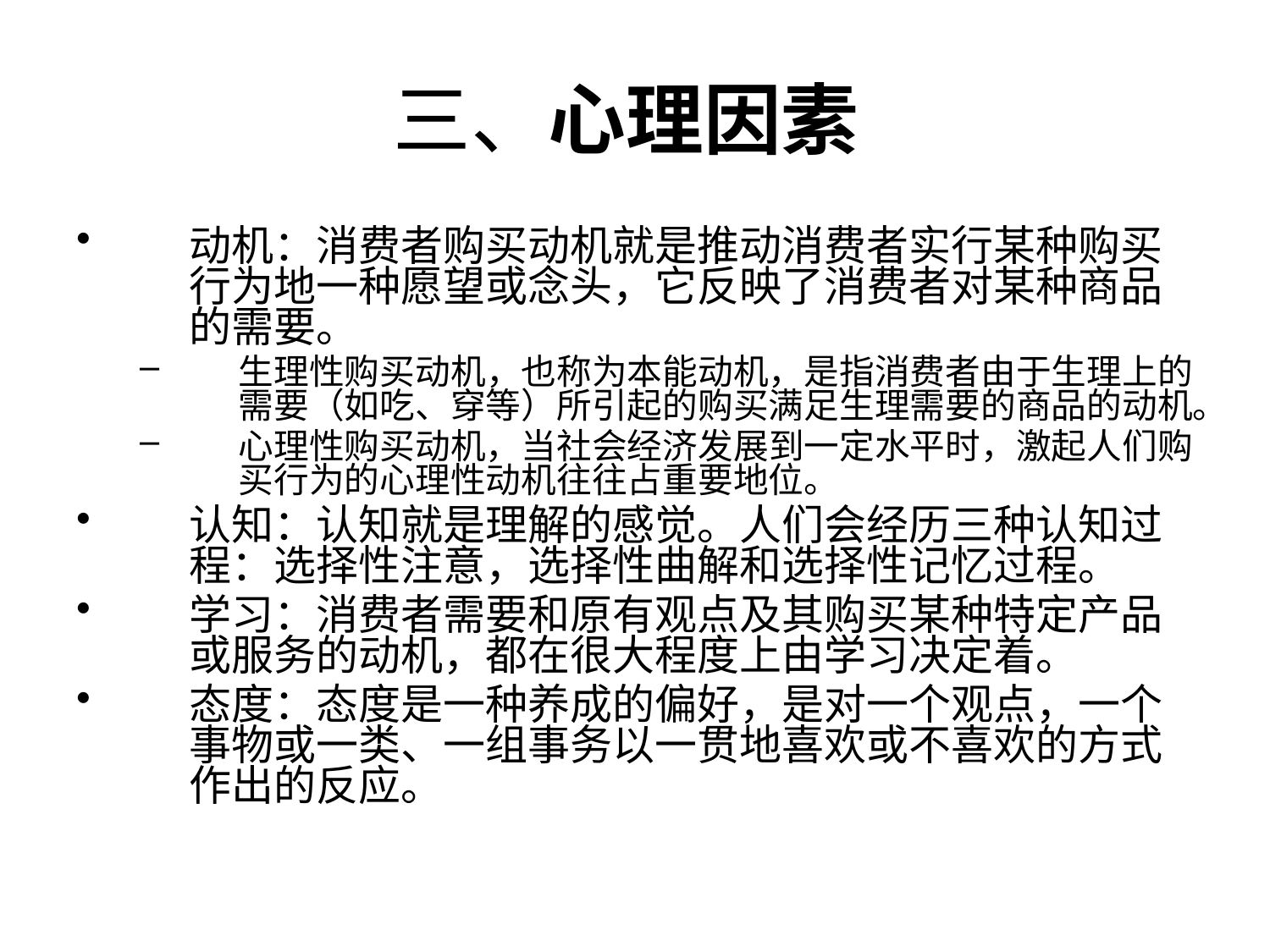

# 三、心理因素
动机：消费者购买动机就是推动消费者实行某种购买行为地一种愿望或念头，它反映了消费者对某种商品的需要。
生理性购买动机，也称为本能动机，是指消费者由于生理上的需要（如吃、穿等）所引起的购买满足生理需要的商品的动机。
心理性购买动机，当社会经济发展到一定水平时，激起人们购买行为的心理性动机往往占重要地位。
认知：认知就是理解的感觉。人们会经历三种认知过程：选择性注意，选择性曲解和选择性记忆过程。
学习：消费者需要和原有观点及其购买某种特定产品或服务的动机，都在很大程度上由学习决定着。
态度：态度是一种养成的偏好，是对一个观点，一个事物或一类、一组事务以一贯地喜欢或不喜欢的方式作出的反应。